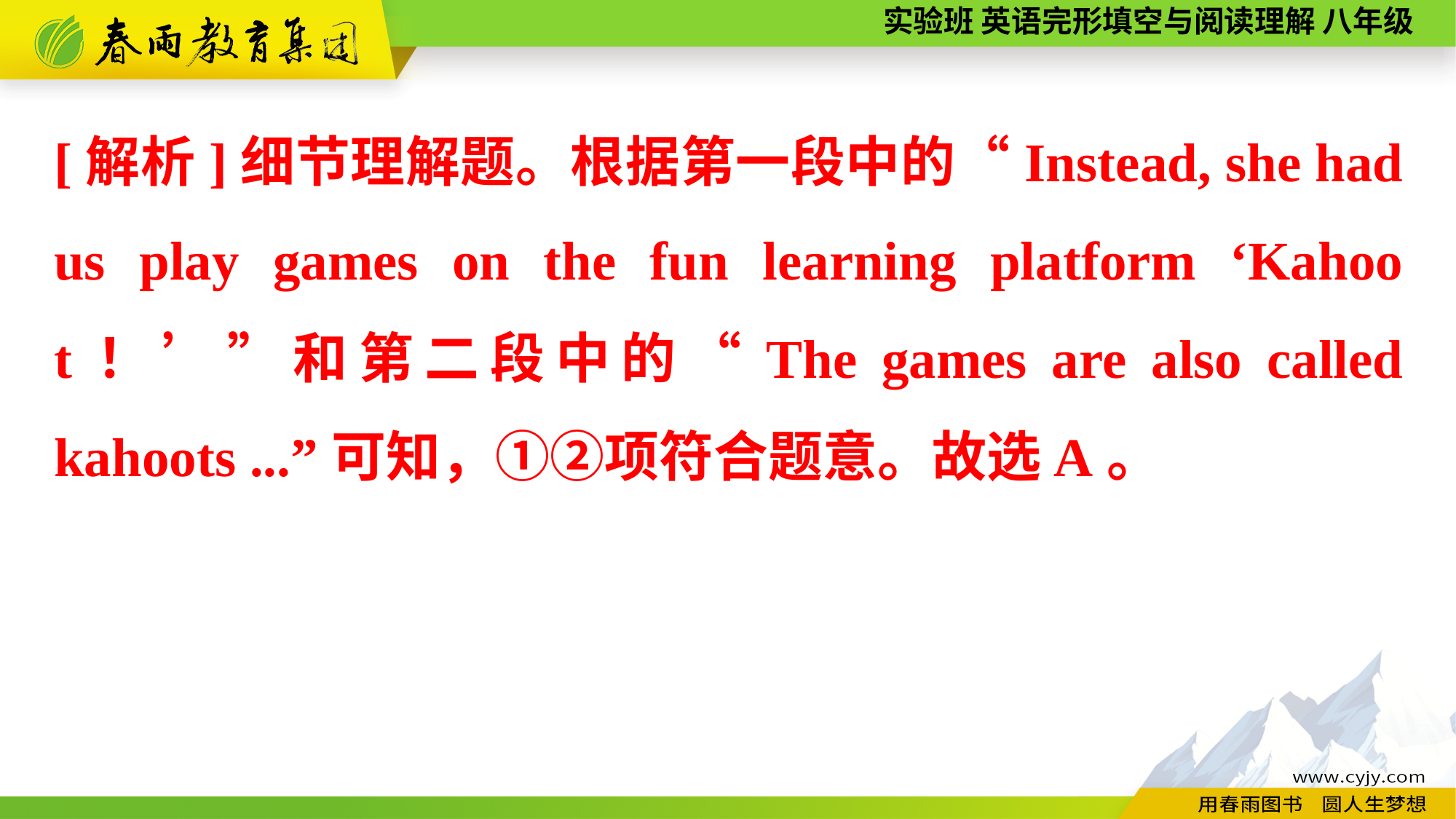

[解析]细节理解题。根据第一段中的“Instead, she had us play games on the fun learning platform ‘Kahoot！’”和第二段中的“The games are also called kahoots ...”可知，①②项符合题意。故选A。